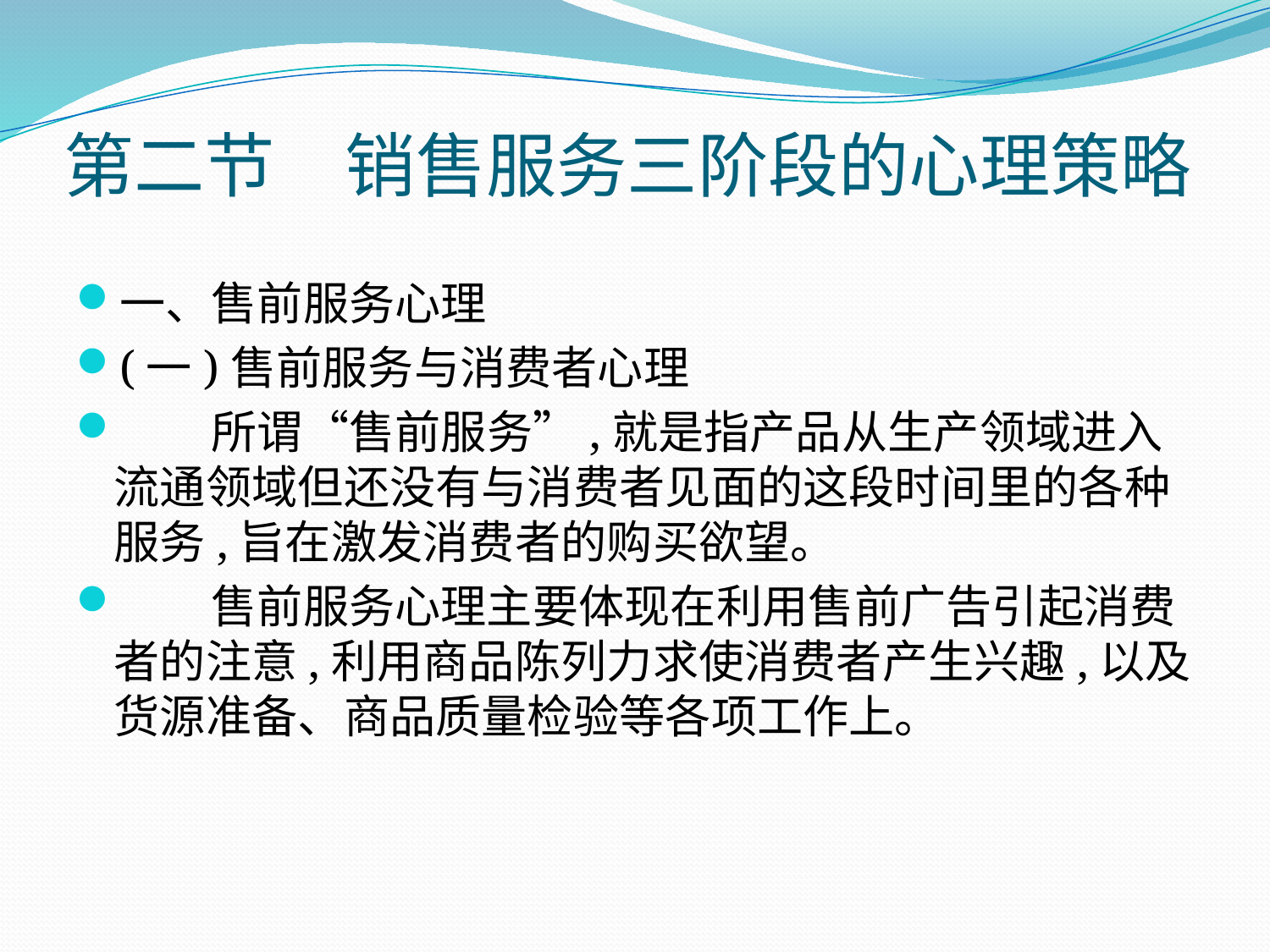

# 第二节　销售服务三阶段的心理策略
一、售前服务心理
(一)售前服务与消费者心理
　　所谓“售前服务”,就是指产品从生产领域进入流通领域但还没有与消费者见面的这段时间里的各种服务,旨在激发消费者的购买欲望。
　　售前服务心理主要体现在利用售前广告引起消费者的注意,利用商品陈列力求使消费者产生兴趣,以及货源准备、商品质量检验等各项工作上。